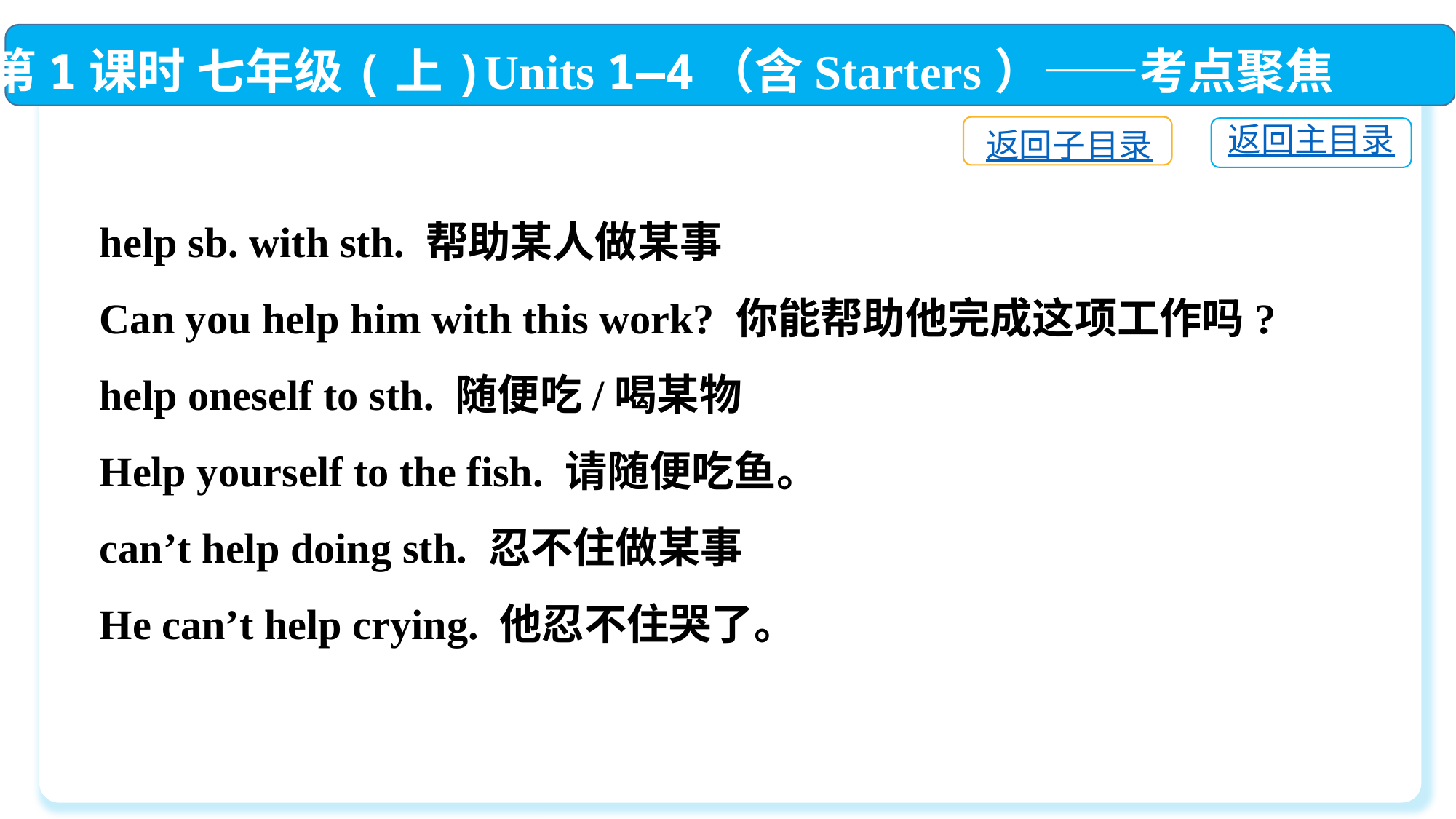

第1课时 七年级(上)Units 1—4（含Starters）——考点聚焦

返回子目录
返回主目录
help sb. with sth. 帮助某人做某事
Can you help him with this work? 你能帮助他完成这项工作吗?
help oneself to sth. 随便吃/喝某物
Help yourself to the fish. 请随便吃鱼。
can’t help doing sth. 忍不住做某事
He can’t help crying. 他忍不住哭了。